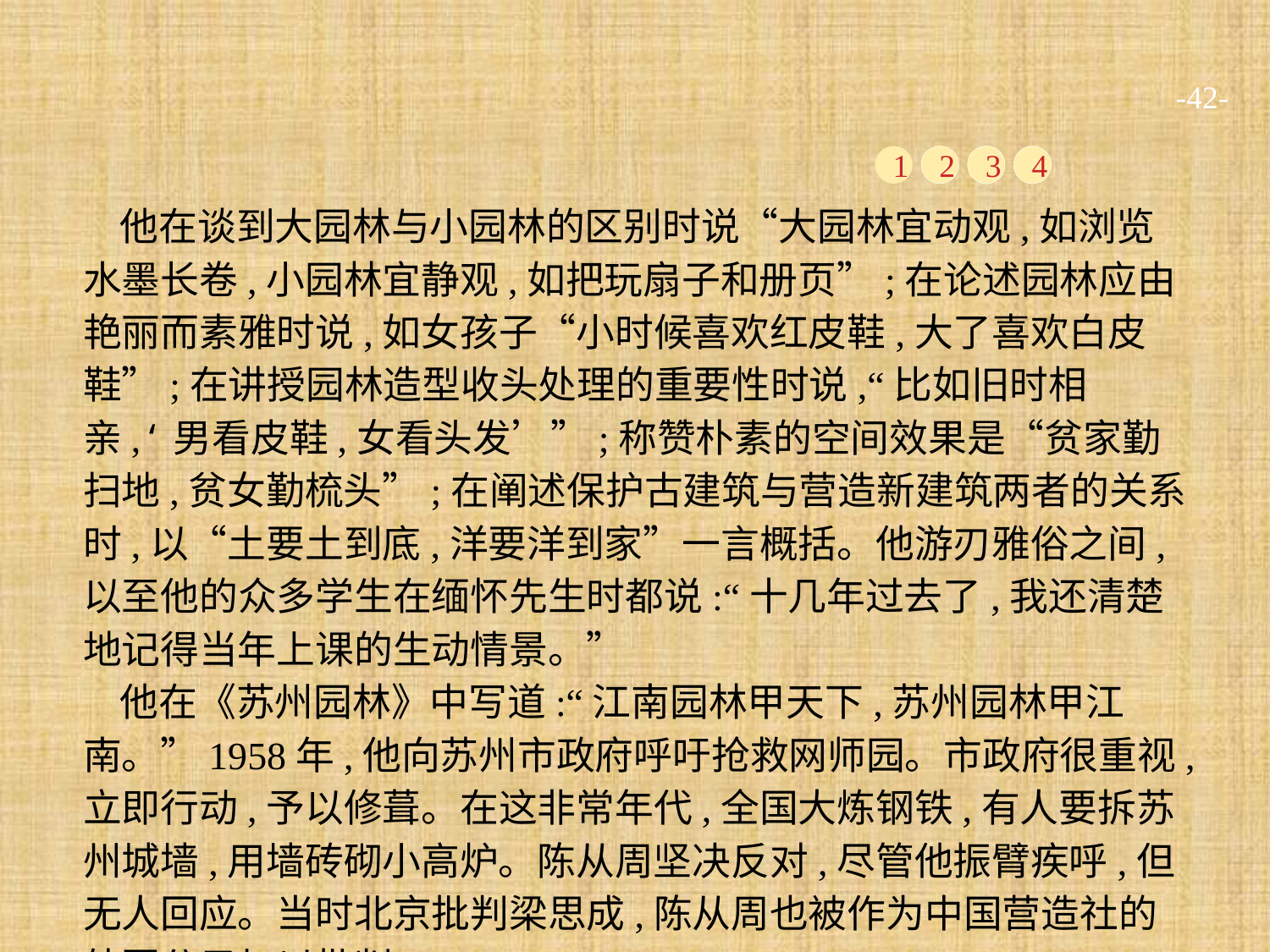

-42-
1
2
3
4
他在谈到大园林与小园林的区别时说“大园林宜动观,如浏览水墨长卷,小园林宜静观,如把玩扇子和册页”;在论述园林应由艳丽而素雅时说,如女孩子“小时候喜欢红皮鞋,大了喜欢白皮鞋”;在讲授园林造型收头处理的重要性时说,“比如旧时相亲,‘男看皮鞋,女看头发’”;称赞朴素的空间效果是“贫家勤扫地,贫女勤梳头”;在阐述保护古建筑与营造新建筑两者的关系时,以“土要土到底,洋要洋到家”一言概括。他游刃雅俗之间,以至他的众多学生在缅怀先生时都说:“十几年过去了,我还清楚地记得当年上课的生动情景。”
他在《苏州园林》中写道:“江南园林甲天下,苏州园林甲江南。”1958年,他向苏州市政府呼吁抢救网师园。市政府很重视,立即行动,予以修葺。在这非常年代,全国大炼钢铁,有人要拆苏州城墙,用墙砖砌小高炉。陈从周坚决反对,尽管他振臂疾呼,但无人回应。当时北京批判梁思成,陈从周也被作为中国营造社的外围分子加以批判。